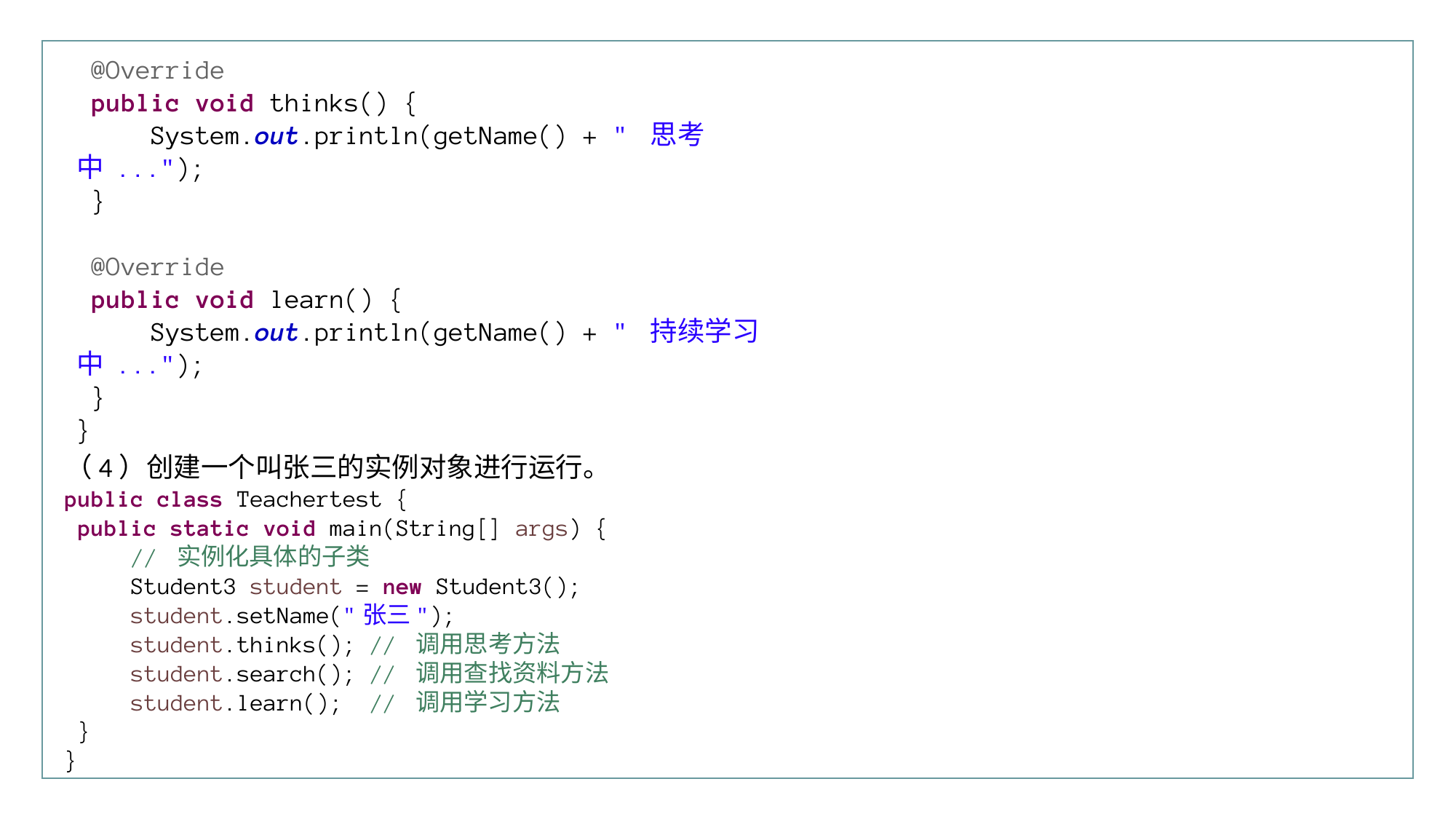

行业PPT模板http://www.XX.com/hangye/

 @Override
 public void thinks() {
     System.out.println(getName() + " 思考中 ...");
 }

 @Override
 public void learn() {
     System.out.println(getName() + " 持续学习中 ...");
 }
}

（4）创建一个叫张三的实例对象进行运行。
public class Teachertest {
 public static void main(String[] args) {
     // 实例化具体的子类
     Student3 student = new Student3();
     student.setName("张三");
     student.thinks(); // 调用思考方法
     student.search(); // 调用查找资料方法
     student.learn();  // 调用学习方法
 }
}